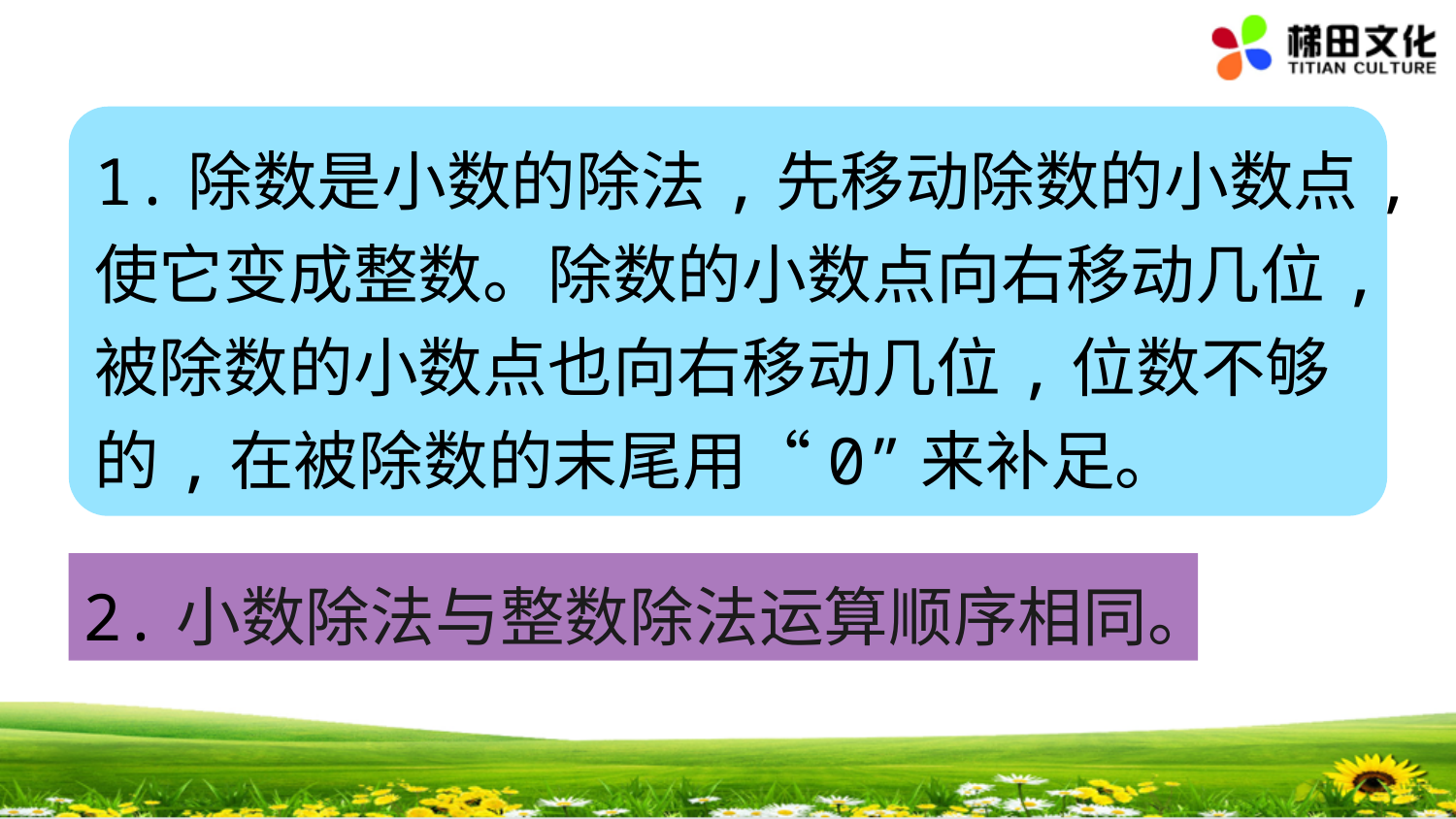

1.除数是小数的除法,先移动除数的小数点,使它变成整数。除数的小数点向右移动几位,被除数的小数点也向右移动几位,位数不够的,在被除数的末尾用“0”来补足。
2.小数除法与整数除法运算顺序相同。